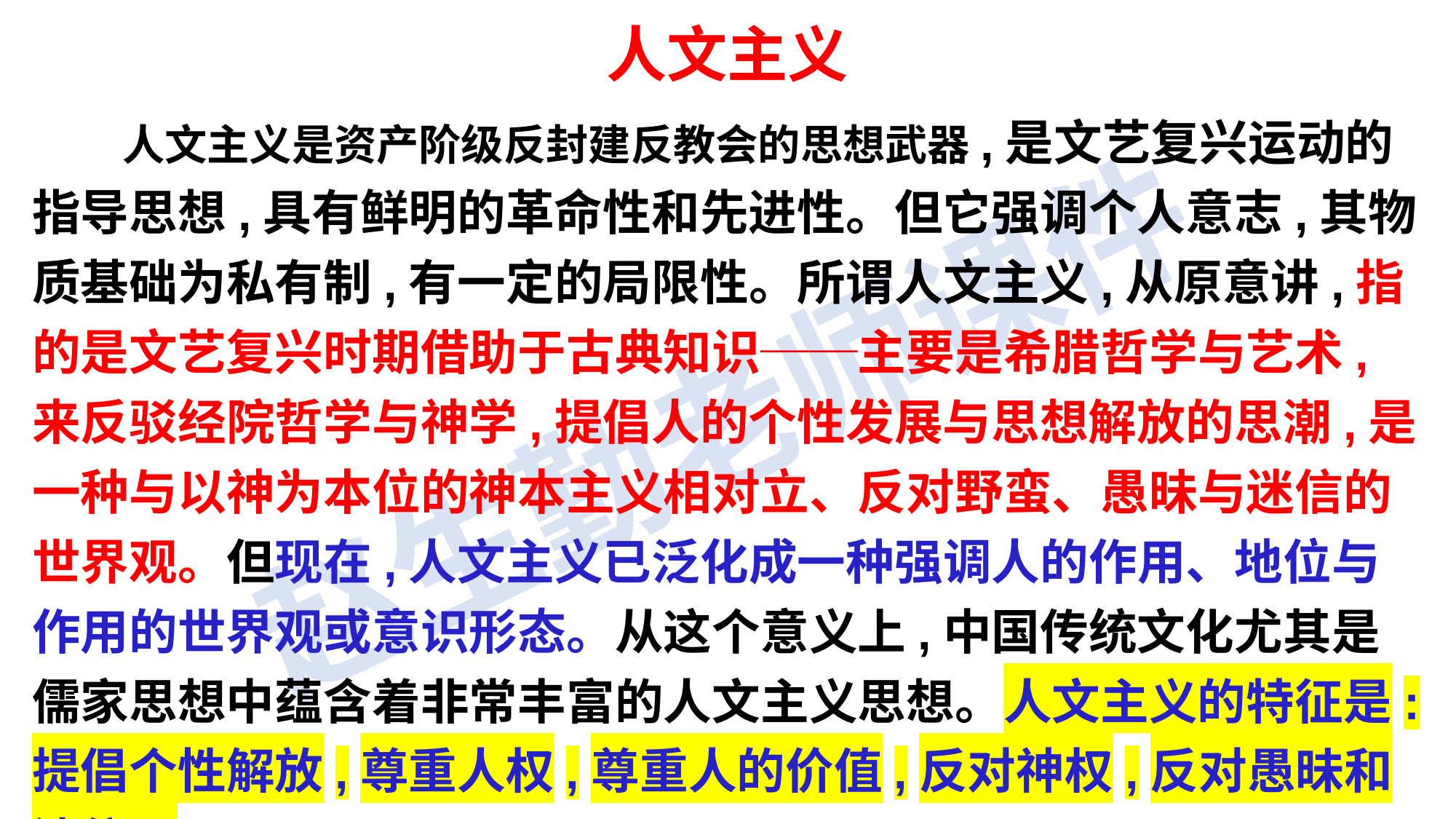

人文主义
     人文主义是资产阶级反封建反教会的思想武器,是文艺复兴运动的指导思想,具有鲜明的革命性和先进性。但它强调个人意志,其物质基础为私有制,有一定的局限性。所谓人文主义,从原意讲,指的是文艺复兴时期借助于古典知识──主要是希腊哲学与艺术,来反驳经院哲学与神学,提倡人的个性发展与思想解放的思潮,是一种与以神为本位的神本主义相对立、反对野蛮、愚昧与迷信的世界观。但现在,人文主义已泛化成一种强调人的作用、地位与作用的世界观或意识形态。从这个意义上,中国传统文化尤其是儒家思想中蕴含着非常丰富的人文主义思想。人文主义的特征是: 提倡个性解放,尊重人权,尊重人的价值,反对神权,反对愚昧和迷信。